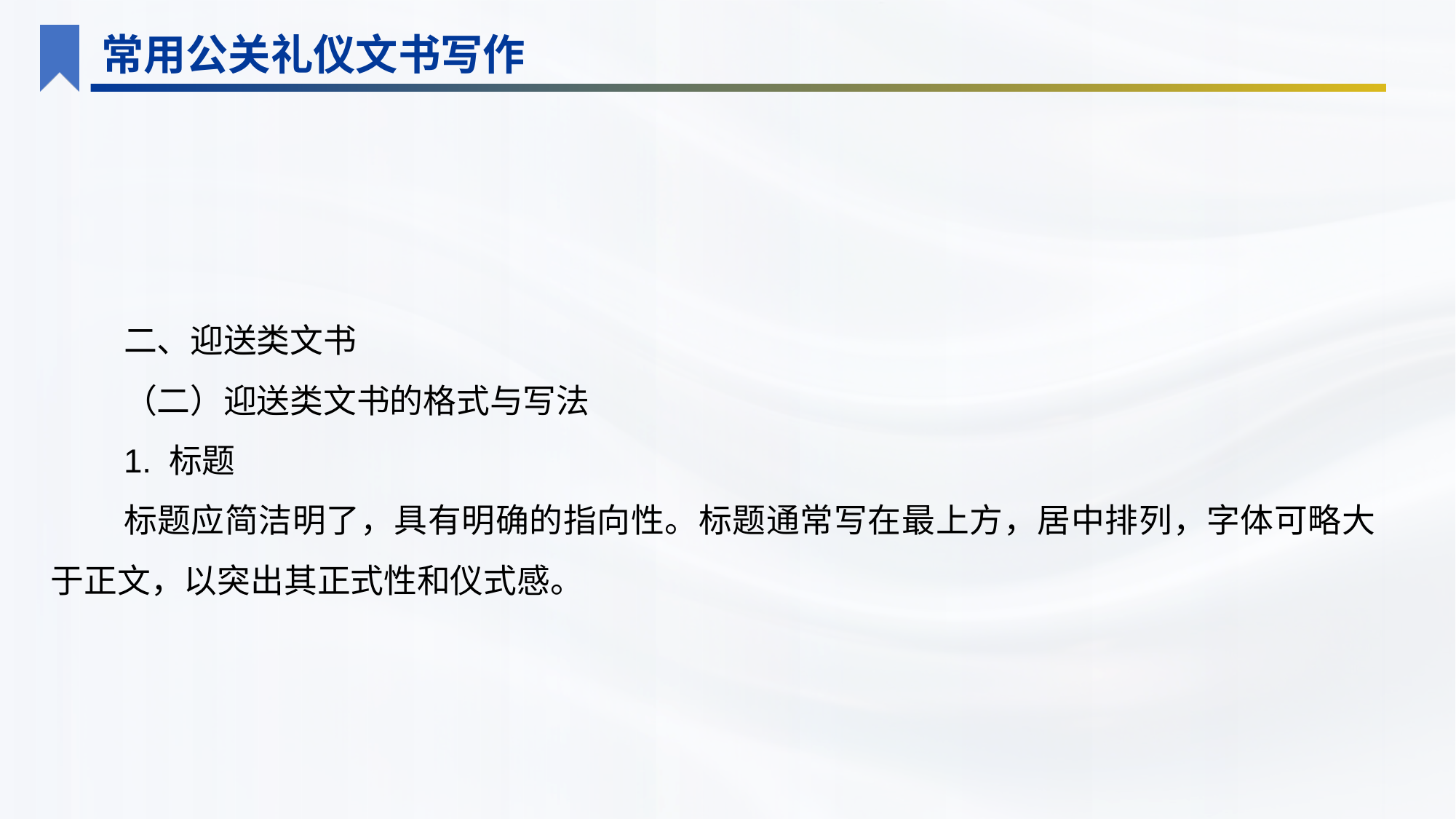

常用公关礼仪文书写作
二、迎送类文书
（二）迎送类文书的格式与写法
1. 标题
标题应简洁明了，具有明确的指向性。标题通常写在最上方，居中排列，字体可略大于正文，以突出其正式性和仪式感。